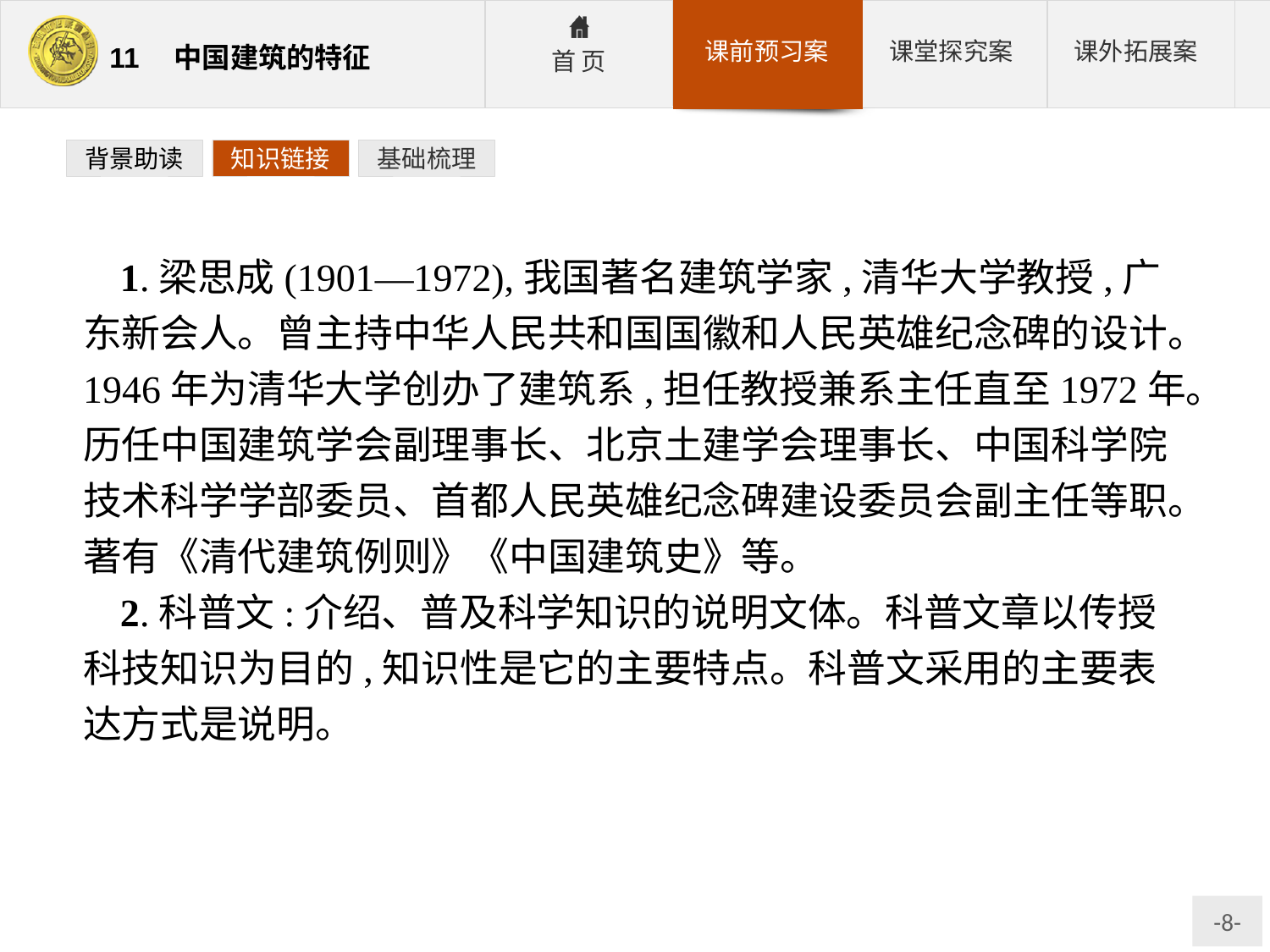

背景助读
知识链接
基础梳理
1.梁思成(1901—1972),我国著名建筑学家,清华大学教授,广东新会人。曾主持中华人民共和国国徽和人民英雄纪念碑的设计。1946年为清华大学创办了建筑系,担任教授兼系主任直至1972年。历任中国建筑学会副理事长、北京土建学会理事长、中国科学院技术科学学部委员、首都人民英雄纪念碑建设委员会副主任等职。著有《清代建筑例则》《中国建筑史》等。
2.科普文:介绍、普及科学知识的说明文体。科普文章以传授科技知识为目的,知识性是它的主要特点。科普文采用的主要表达方式是说明。